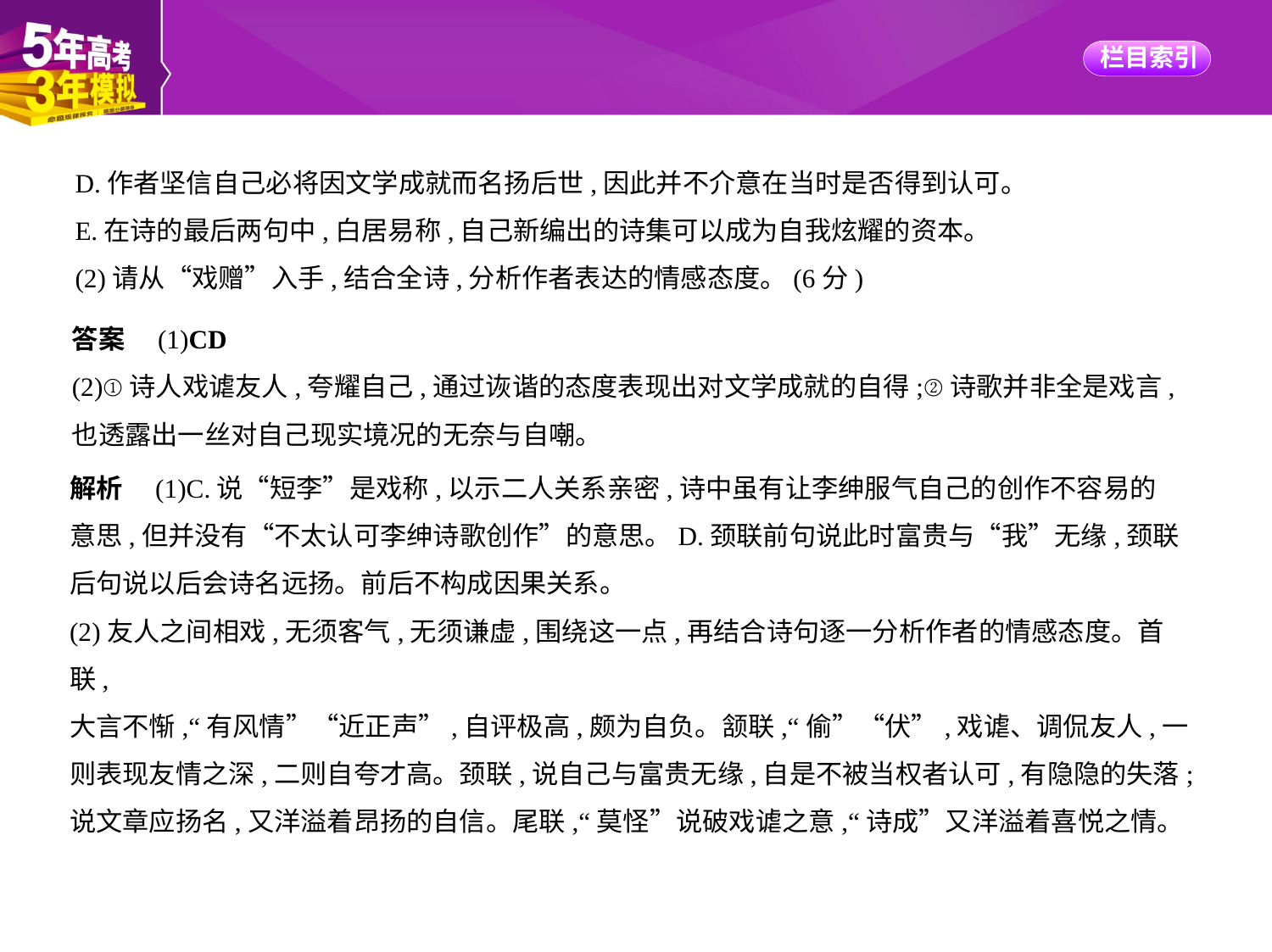

D.作者坚信自己必将因文学成就而名扬后世,因此并不介意在当时是否得到认可。
E.在诗的最后两句中,白居易称,自己新编出的诗集可以成为自我炫耀的资本。
(2)请从“戏赠”入手,结合全诗,分析作者表达的情感态度。(6分)
答案　(1)CD
(2)①诗人戏谑友人,夸耀自己,通过诙谐的态度表现出对文学成就的自得;②诗歌并非全是戏言,
也透露出一丝对自己现实境况的无奈与自嘲。
解析　(1)C.说“短李”是戏称,以示二人关系亲密,诗中虽有让李绅服气自己的创作不容易的
意思,但并没有“不太认可李绅诗歌创作”的意思。D.颈联前句说此时富贵与“我”无缘,颈联
后句说以后会诗名远扬。前后不构成因果关系。
(2)友人之间相戏,无须客气,无须谦虚,围绕这一点,再结合诗句逐一分析作者的情感态度。首联,
大言不惭,“有风情”“近正声”,自评极高,颇为自负。颔联,“偷”“伏”,戏谑、调侃友人,一
则表现友情之深,二则自夸才高。颈联,说自己与富贵无缘,自是不被当权者认可,有隐隐的失落;
说文章应扬名,又洋溢着昂扬的自信。尾联,“莫怪”说破戏谑之意,“诗成”又洋溢着喜悦之情。